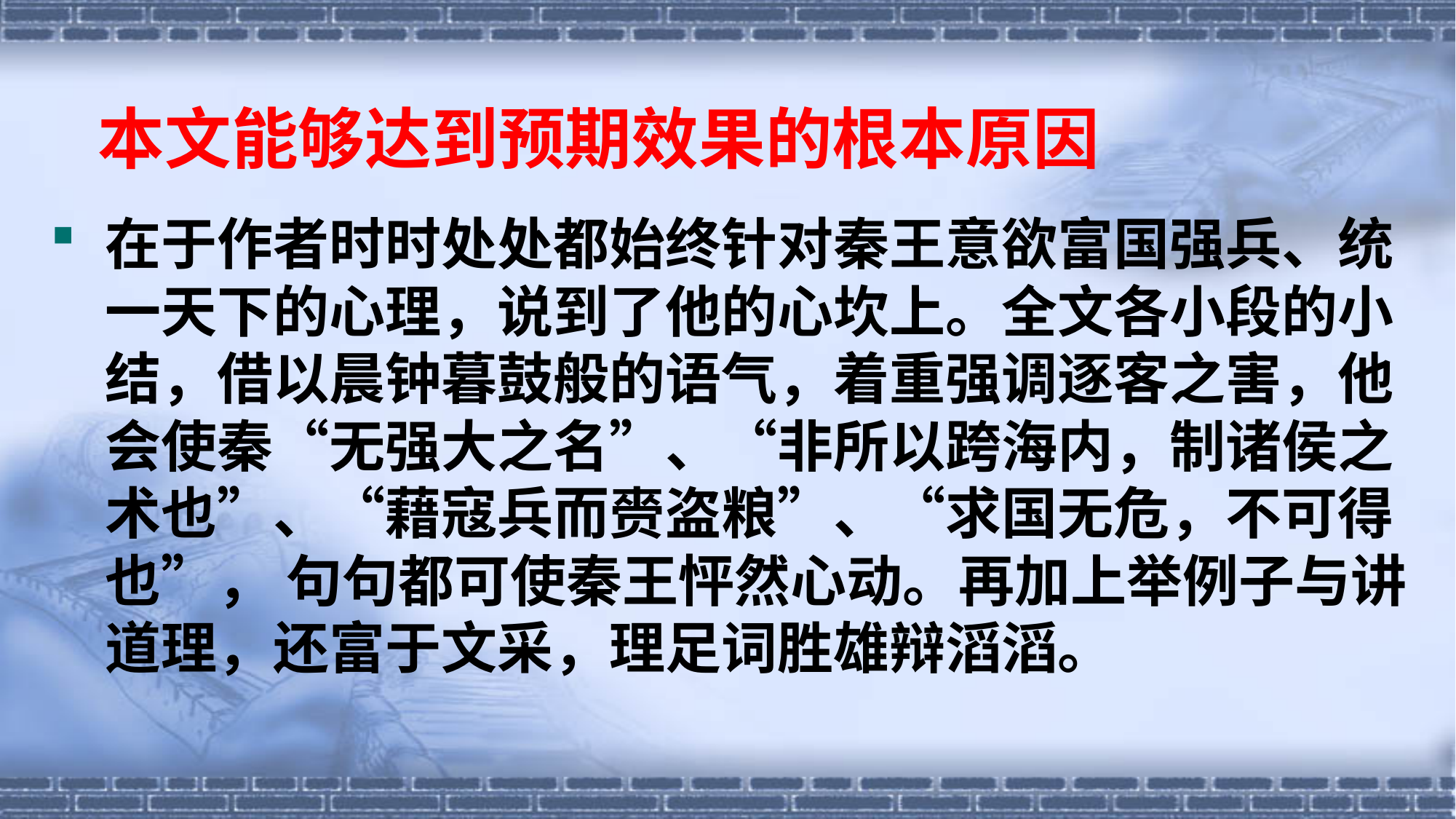

# 本文能够达到预期效果的根本原因
在于作者时时处处都始终针对秦王意欲富国强兵、统一天下的心理，说到了他的心坎上。全文各小段的小结，借以晨钟暮鼓般的语气，着重强调逐客之害，他会使秦“无强大之名”、“非所以跨海内，制诸侯之术也”、“藉寇兵而赍盗粮”、“求国无危，不可得也”， 句句都可使秦王怦然心动。再加上举例子与讲道理，还富于文采，理足词胜雄辩滔滔。